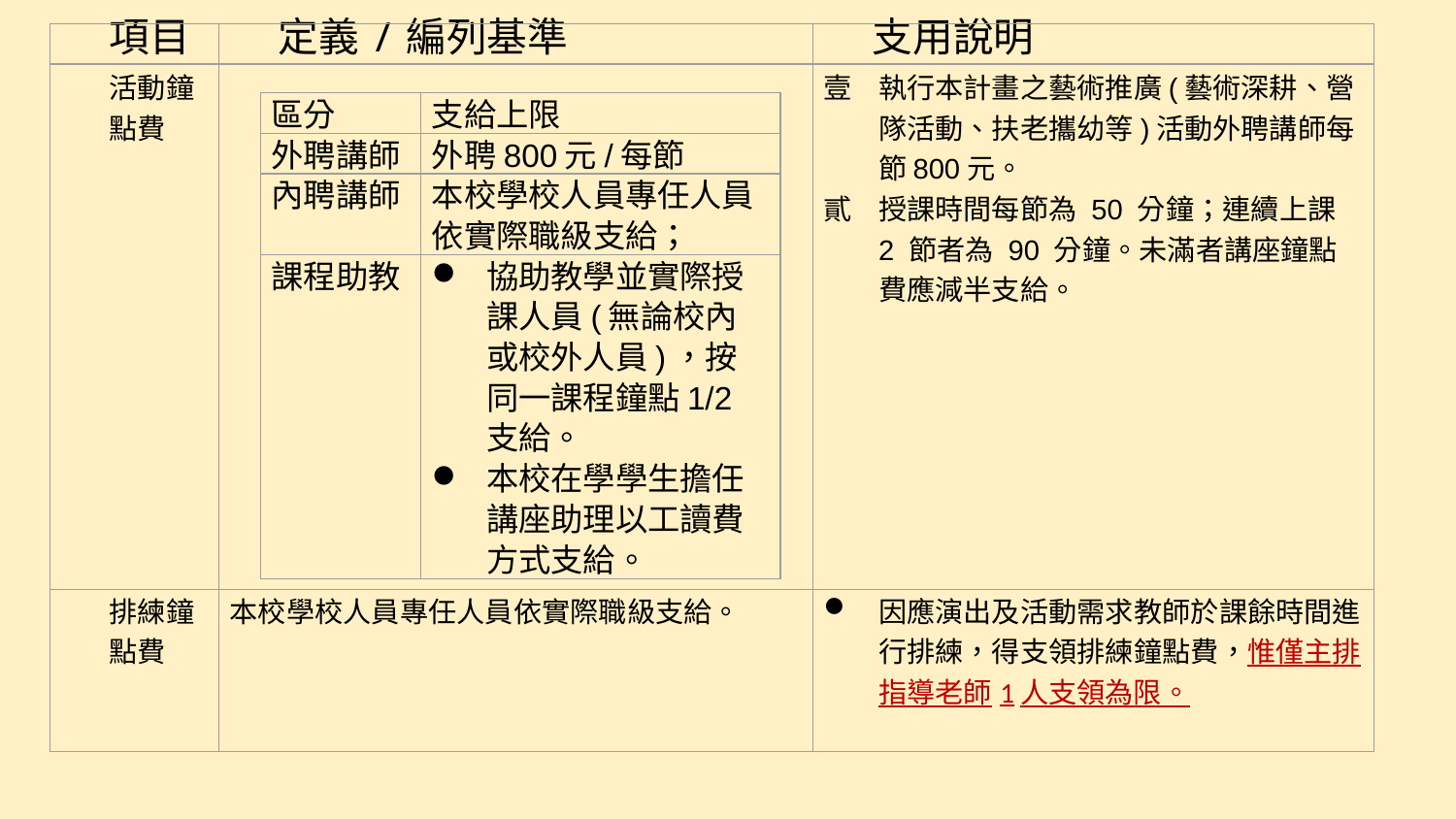

| 項目 | 定義/編列基準 | 支用說明 |
| --- | --- | --- |
| 活動鐘點費 |  | 執行本計畫之藝術推廣(藝術深耕、營隊活動、扶老攜幼等)活動外聘講師每節800元。 授課時間每節為 50 分鐘；連續上課 2 節者為 90 分鐘。未滿者講座鐘點費應減半支給。 |
| 排練鐘點費 | 本校學校人員專任人員依實際職級支給。 | 因應演出及活動需求教師於課餘時間進行排練，得支領排練鐘點費，惟僅主排指導老師1人支領為限。 |
| 區分 | 支給上限 |
| --- | --- |
| 外聘講師 | 外聘800元/每節 |
| 內聘講師 | 本校學校人員專任人員依實際職級支給； |
| 課程助教 | 協助教學並實際授課人員(無論校內或校外人員)，按同一課程鐘點1/2支給。 本校在學學生擔任講座助理以工讀費方式支給。 |